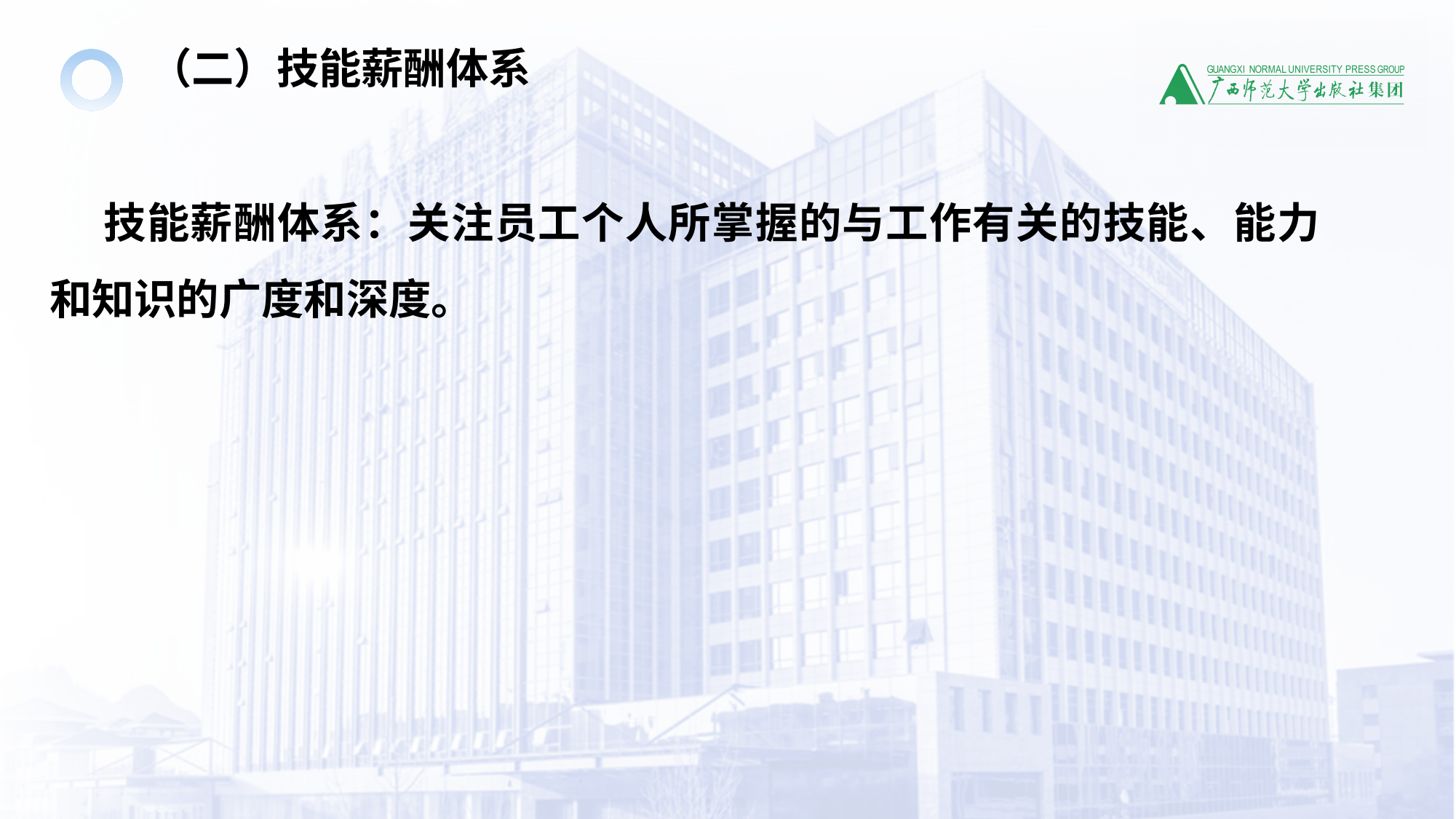

（二）技能薪酬体系

 技能薪酬体系：关注员工个人所掌握的与工作有关的技能、能力和知识的广度和深度。